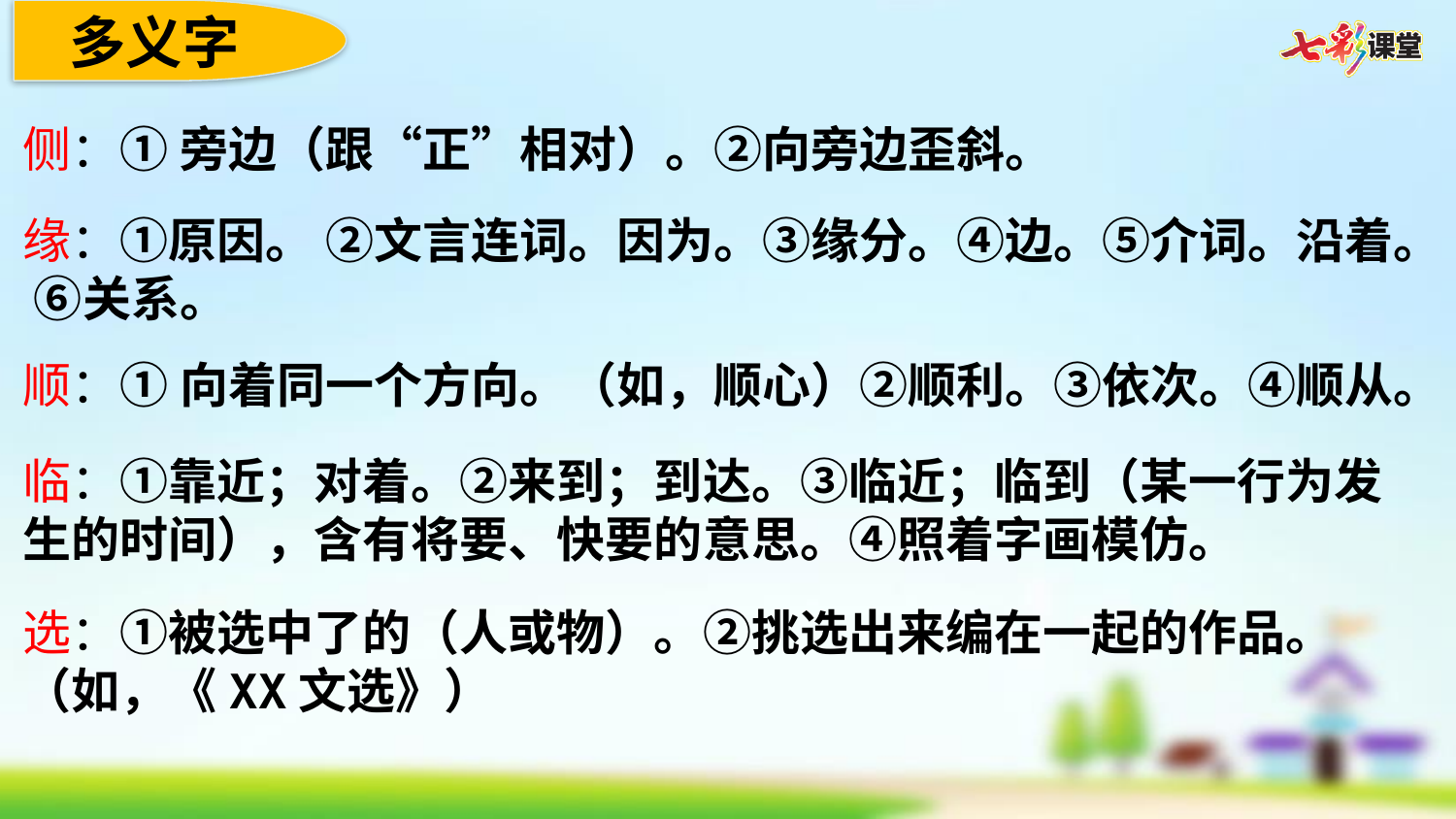

多义字
侧：① 旁边（跟“正”相对）。②向旁边歪斜。
缘：①原因。 ②文言连词。因为。③缘分。④边。⑤介词。沿着。 ⑥关系。
顺：① 向着同一个方向。（如，顺心）②顺利。③依次。④顺从。
临：①靠近；对着。②来到；到达。③临近；临到（某一行为发生的时间），含有将要、快要的意思。④照着字画模仿。
选：①被选中了的（人或物）。②挑选出来编在一起的作品。（如，《XX文选》）